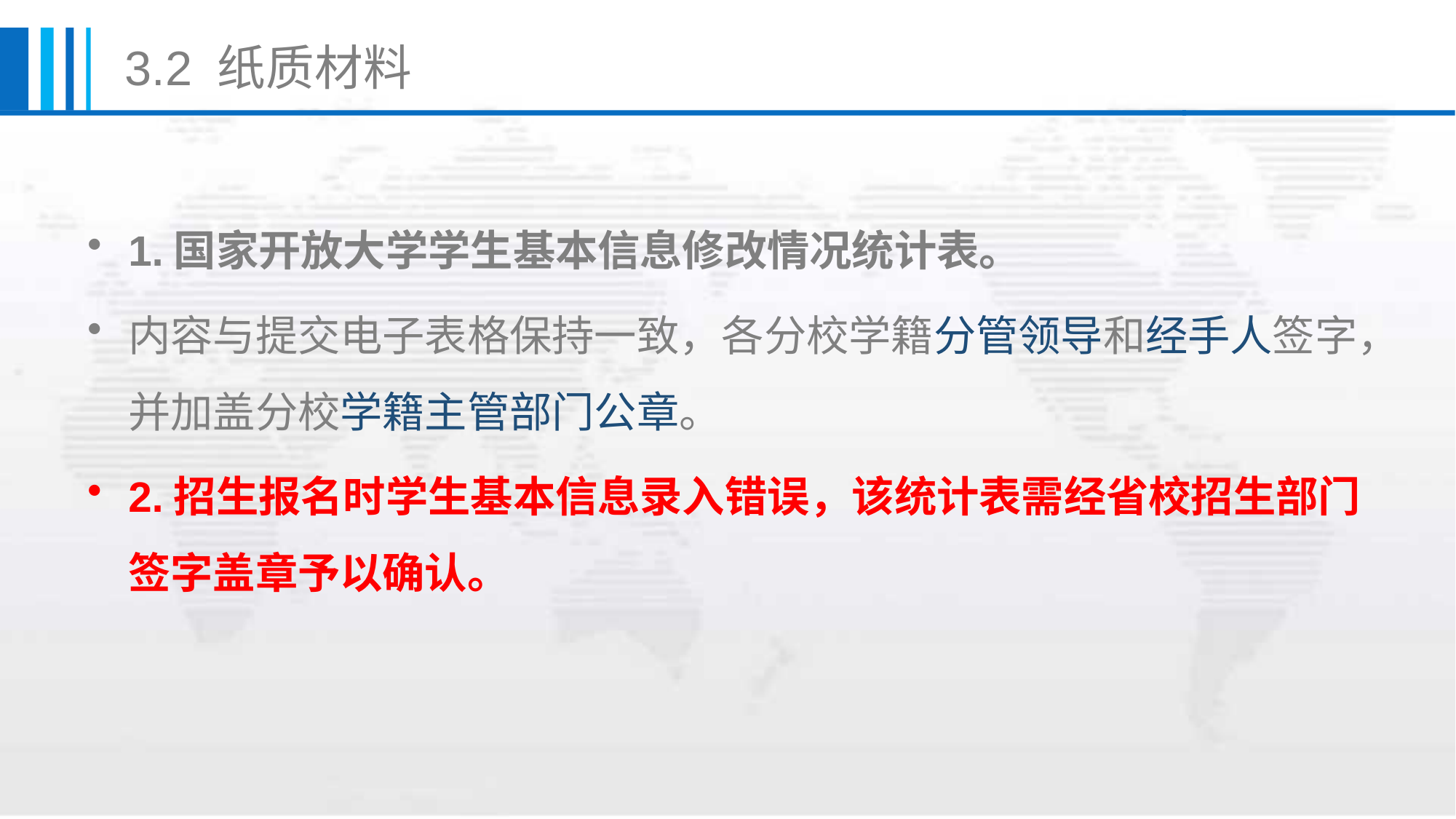

3.2 纸质材料

1.国家开放大学学生基本信息修改情况统计表。
内容与提交电子表格保持一致，各分校学籍分管领导和经手人签字，并加盖分校学籍主管部门公章。
2.招生报名时学生基本信息录入错误，该统计表需经省校招生部门签字盖章予以确认。